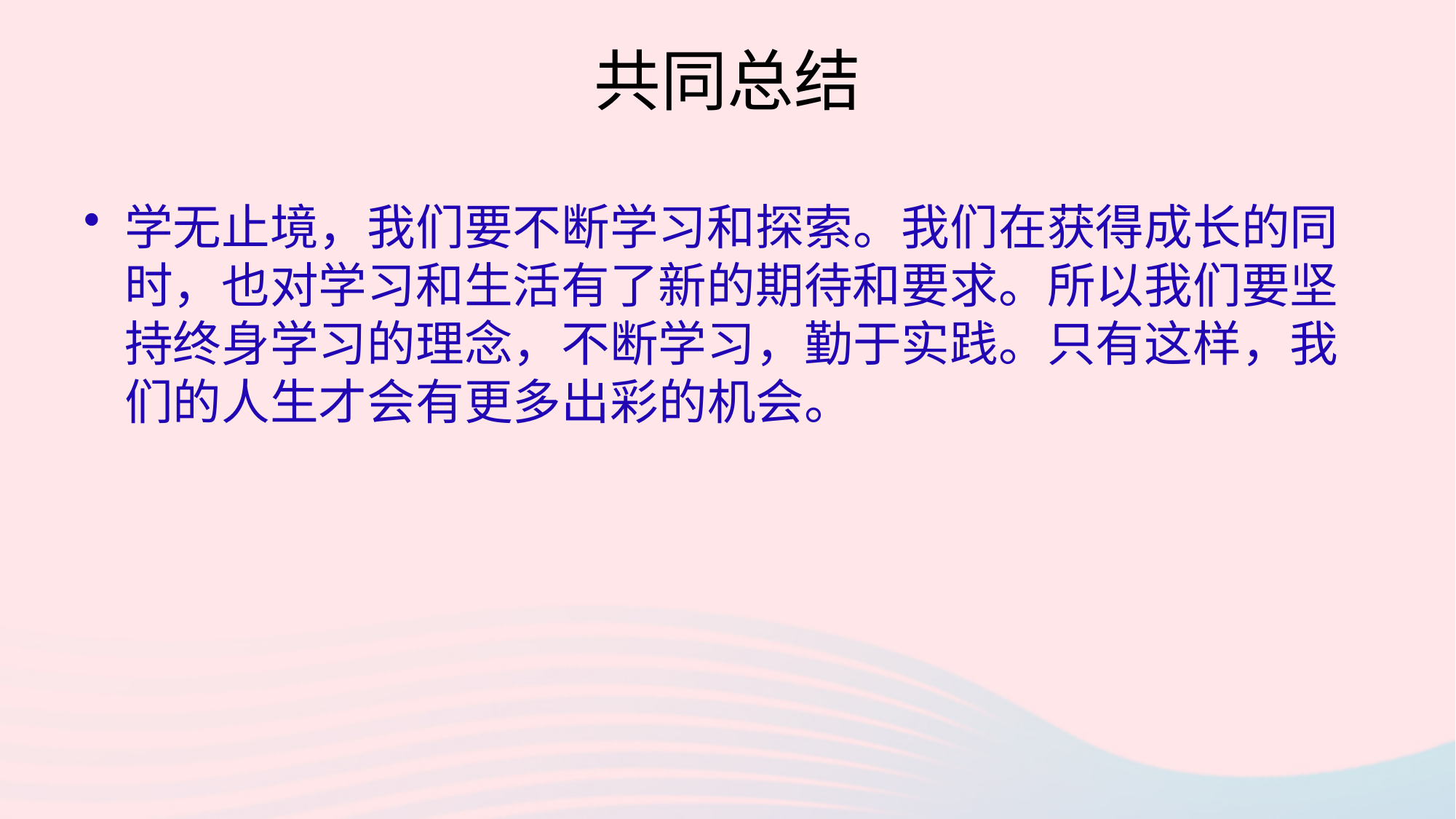

# 共同总结
学无止境，我们要不断学习和探索。我们在获得成长的同时，也对学习和生活有了新的期待和要求。所以我们要坚持终身学习的理念，不断学习，勤于实践。只有这样，我们的人生才会有更多出彩的机会。